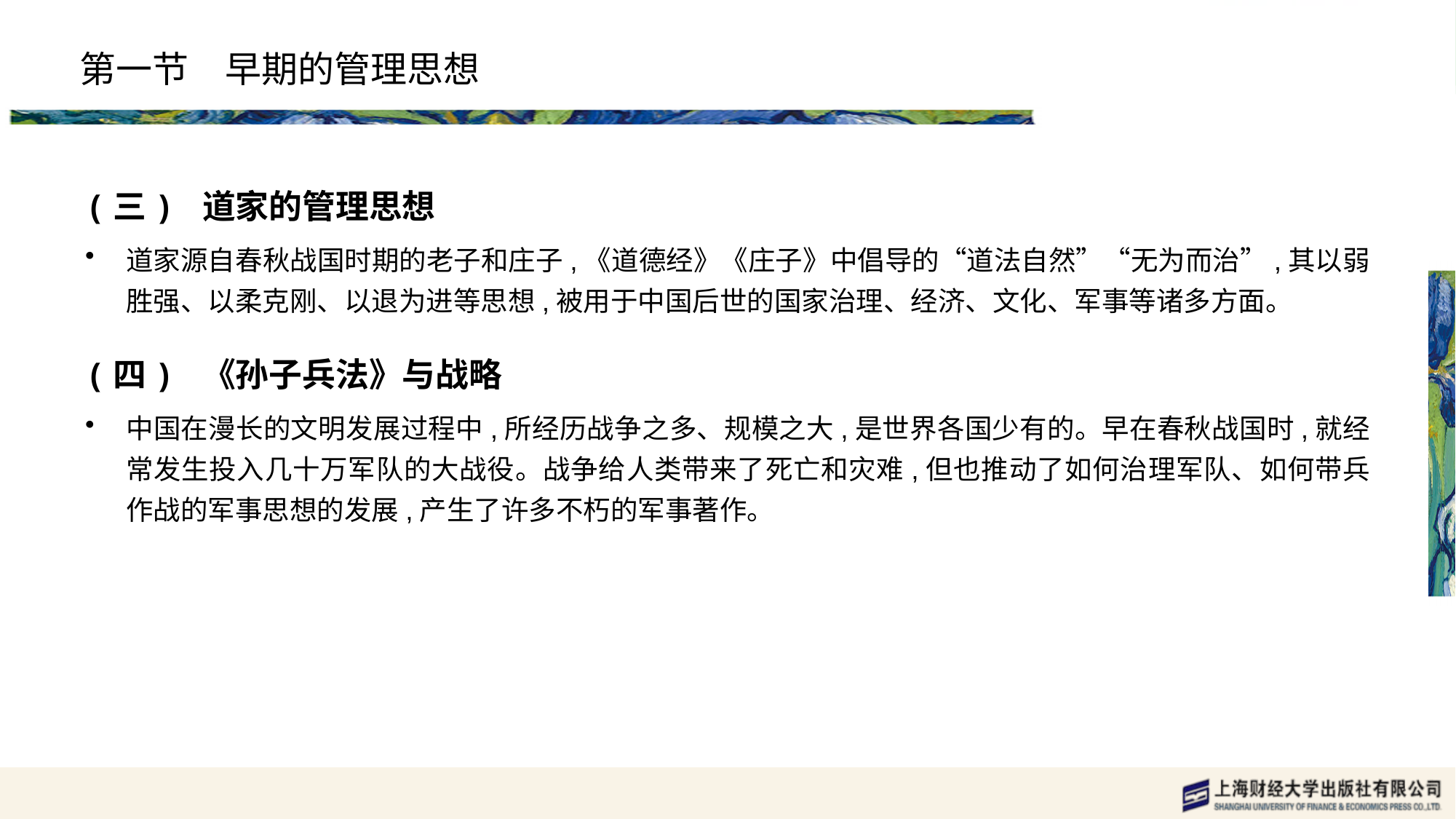

# 第一节　早期的管理思想
(三) 道家的管理思想
道家源自春秋战国时期的老子和庄子,《道德经》《庄子》中倡导的“道法自然”“无为而治”,其以弱胜强、以柔克刚、以退为进等思想,被用于中国后世的国家治理、经济、文化、军事等诸多方面。
(四) 《孙子兵法》与战略
中国在漫长的文明发展过程中,所经历战争之多、规模之大,是世界各国少有的。早在春秋战国时,就经常发生投入几十万军队的大战役。战争给人类带来了死亡和灾难,但也推动了如何治理军队、如何带兵作战的军事思想的发展,产生了许多不朽的军事著作。